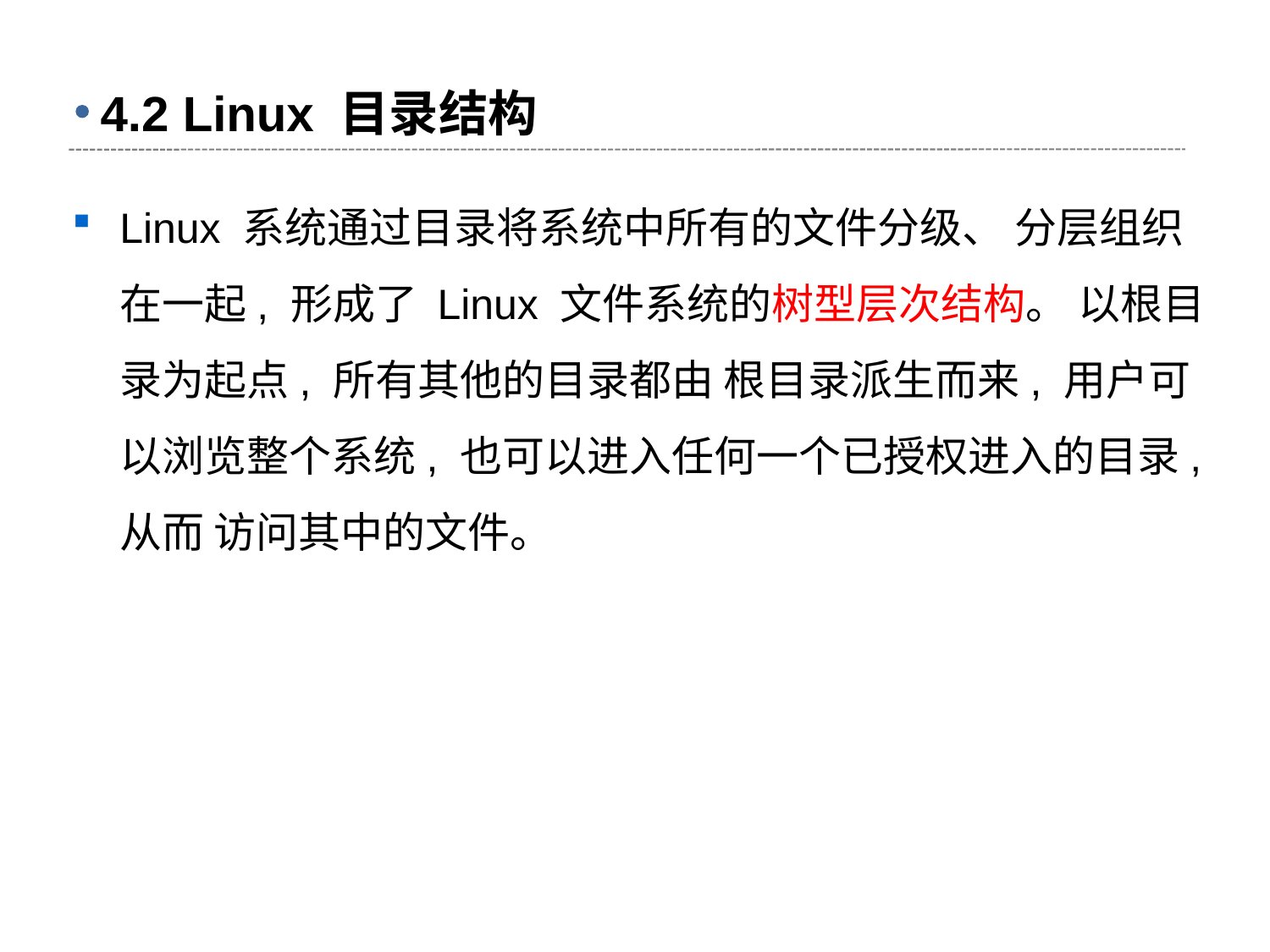

# 4.2 Linux 目录结构
Linux 系统通过目录将系统中所有的文件分级、 分层组织 在一起, 形成了 Linux 文件系统的树型层次结构。 以根目录为起点, 所有其他的目录都由 根目录派生而来, 用户可以浏览整个系统, 也可以进入任何一个已授权进入的目录, 从而 访问其中的文件。